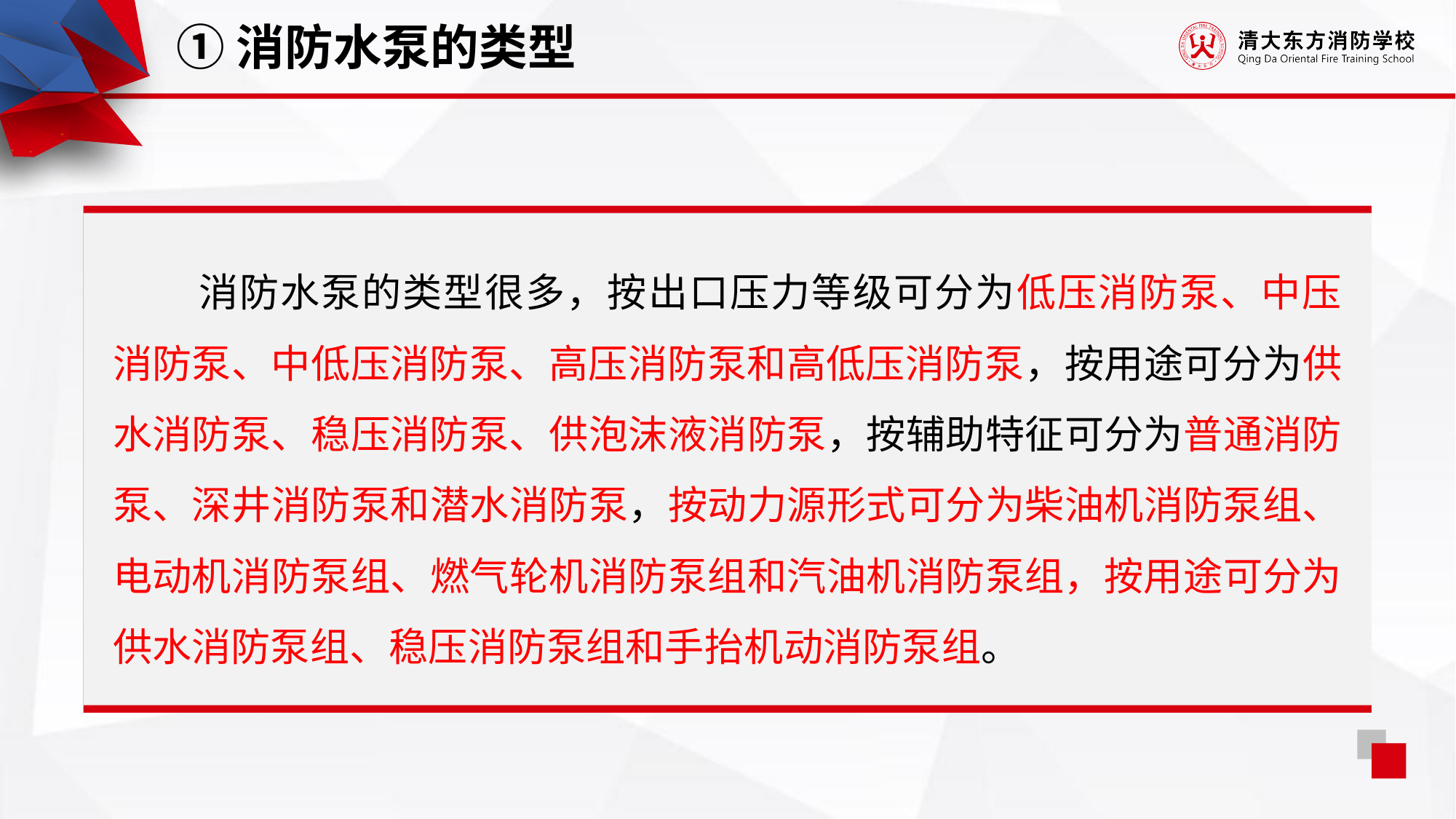

①消防水泵的类型

消防水泵的类型很多，按出口压力等级可分为低压消防泵、中压消防泵、中低压消防泵、高压消防泵和高低压消防泵，按用途可分为供水消防泵、稳压消防泵、供泡沫液消防泵，按辅助特征可分为普通消防泵、深井消防泵和潜水消防泵，按动力源形式可分为柴油机消防泵组、电动机消防泵组、燃气轮机消防泵组和汽油机消防泵组，按用途可分为供水消防泵组、稳压消防泵组和手抬机动消防泵组。